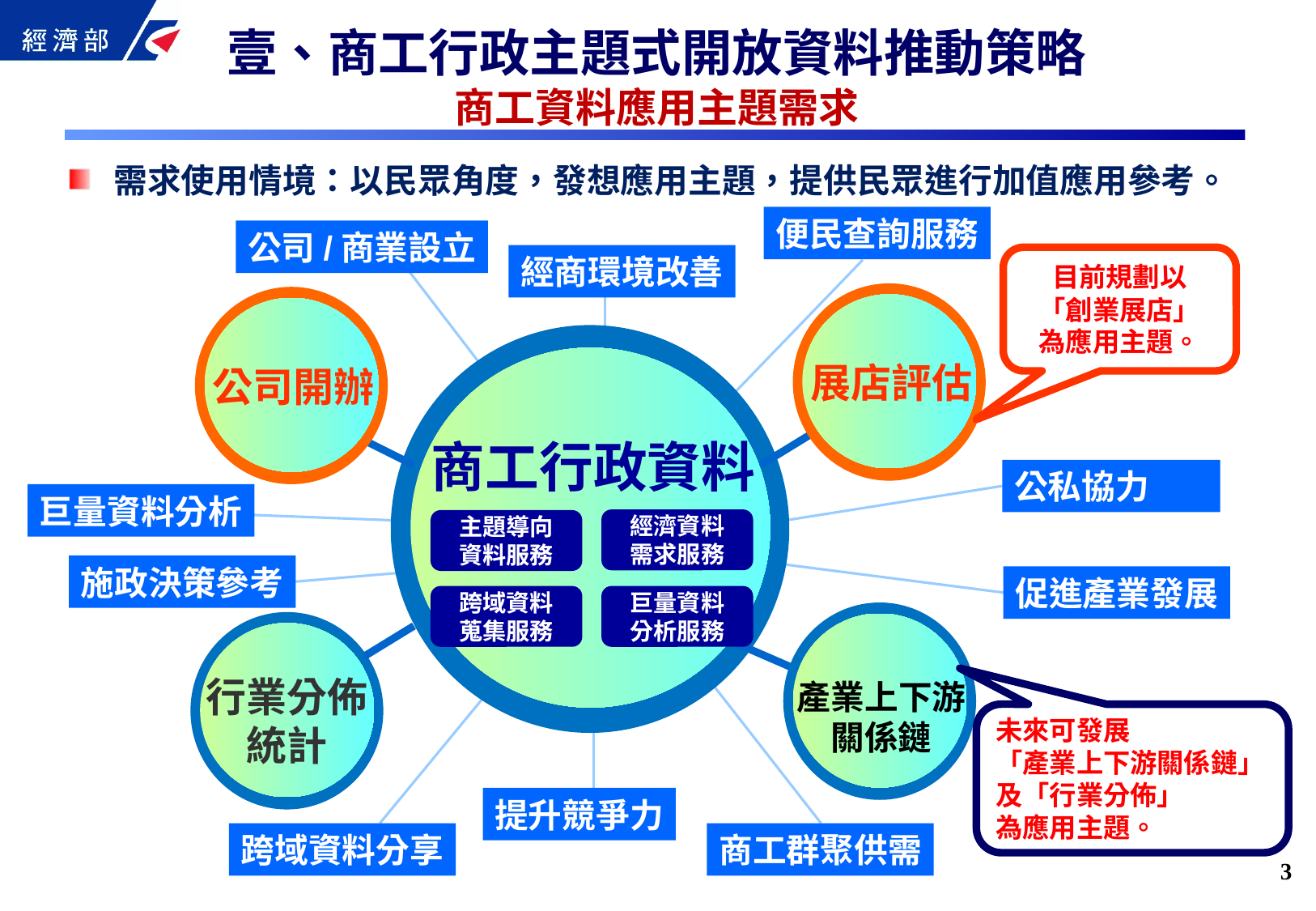

壹、商工行政主題式開放資料推動策略
商工資料應用主題需求
需求使用情境：以民眾角度，發想應用主題，提供民眾進行加值應用參考。
便民查詢服務
公司/商業設立
經商環境改善
目前規劃以
「創業展店」
為應用主題。

展店評估
公司開辦
商工行政資料
公私協力
巨量資料分析
經濟資料
需求服務
主題導向
資料服務
施政決策參考
促進產業發展
跨域資料
蒐集服務
巨量資料
分析服務

產業上下游關係鏈

行業分佈
統計
未來可發展
「產業上下游關係鏈」
及「行業分佈」
為應用主題。
提升競爭力
跨域資料分享
商工群聚供需
3